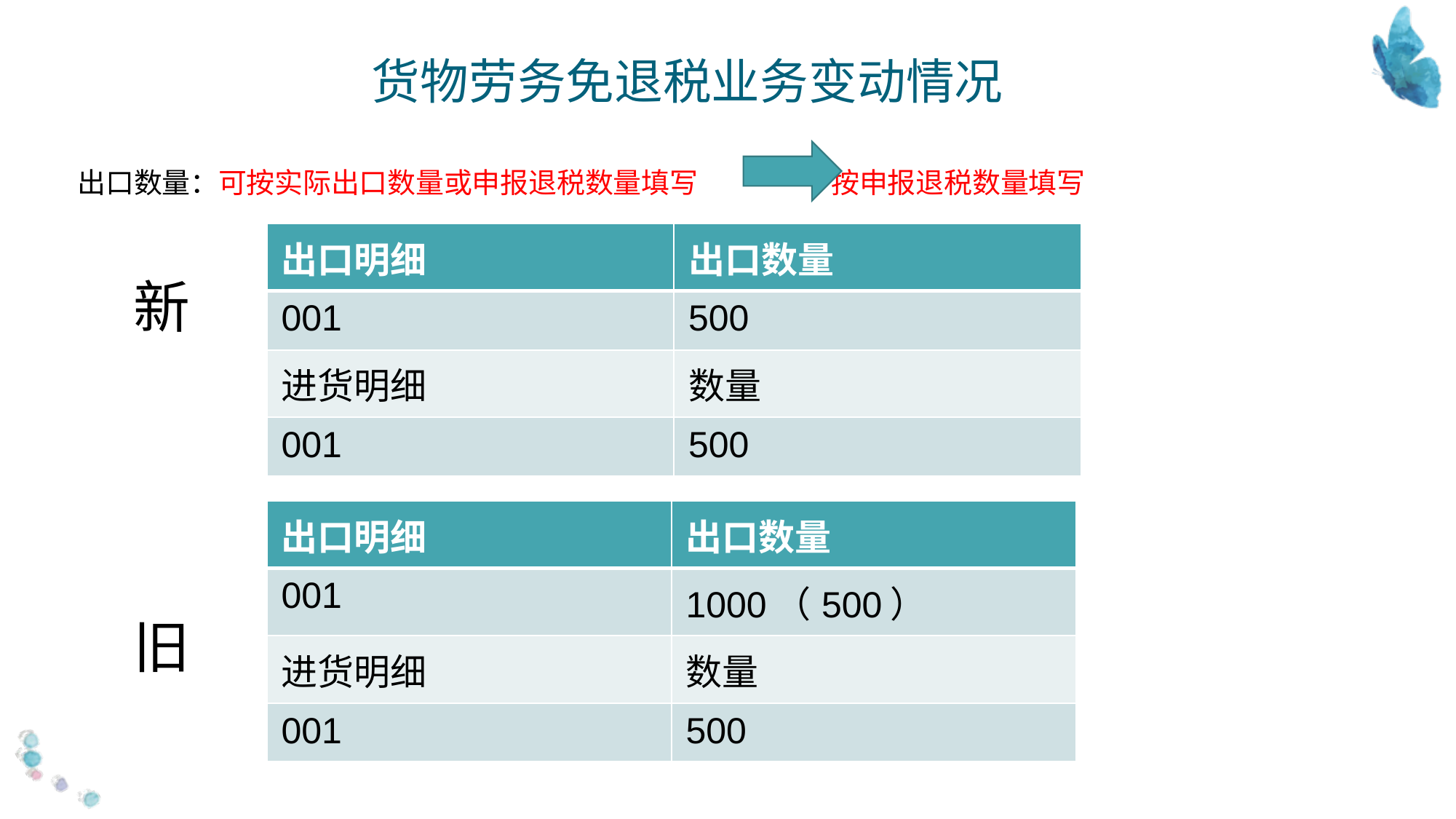

货物劳务免退税业务变动情况

出口数量：可按实际出口数量或申报退税数量填写                     按申报退税数量填写

| 出口明细 | 出口数量 |
| --- | --- |
| 001 | 500 |
| 进货明细 | 数量 |
| 001 | 500 |

新

旧

| 出口明细 | 出口数量 |
| --- | --- |
| 001 | 1000（500） |
| 进货明细 | 数量 |
| 001 | 500 |